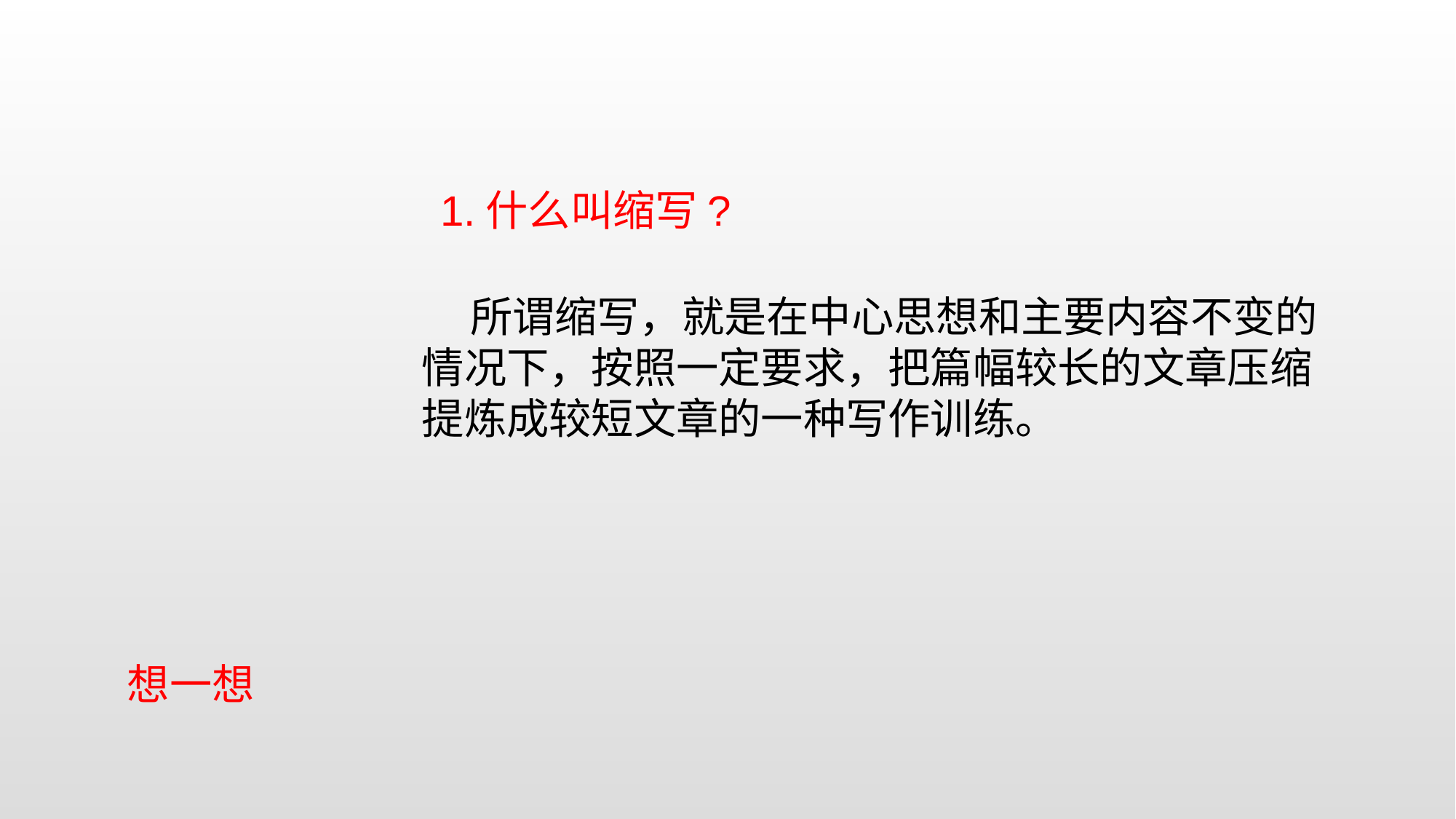

1.什么叫缩写?
    所谓缩写，就是在中心思想和主要内容不变的情况下，按照一定要求，把篇幅较长的文章压缩提炼成较短文章的一种写作训练。

想一想